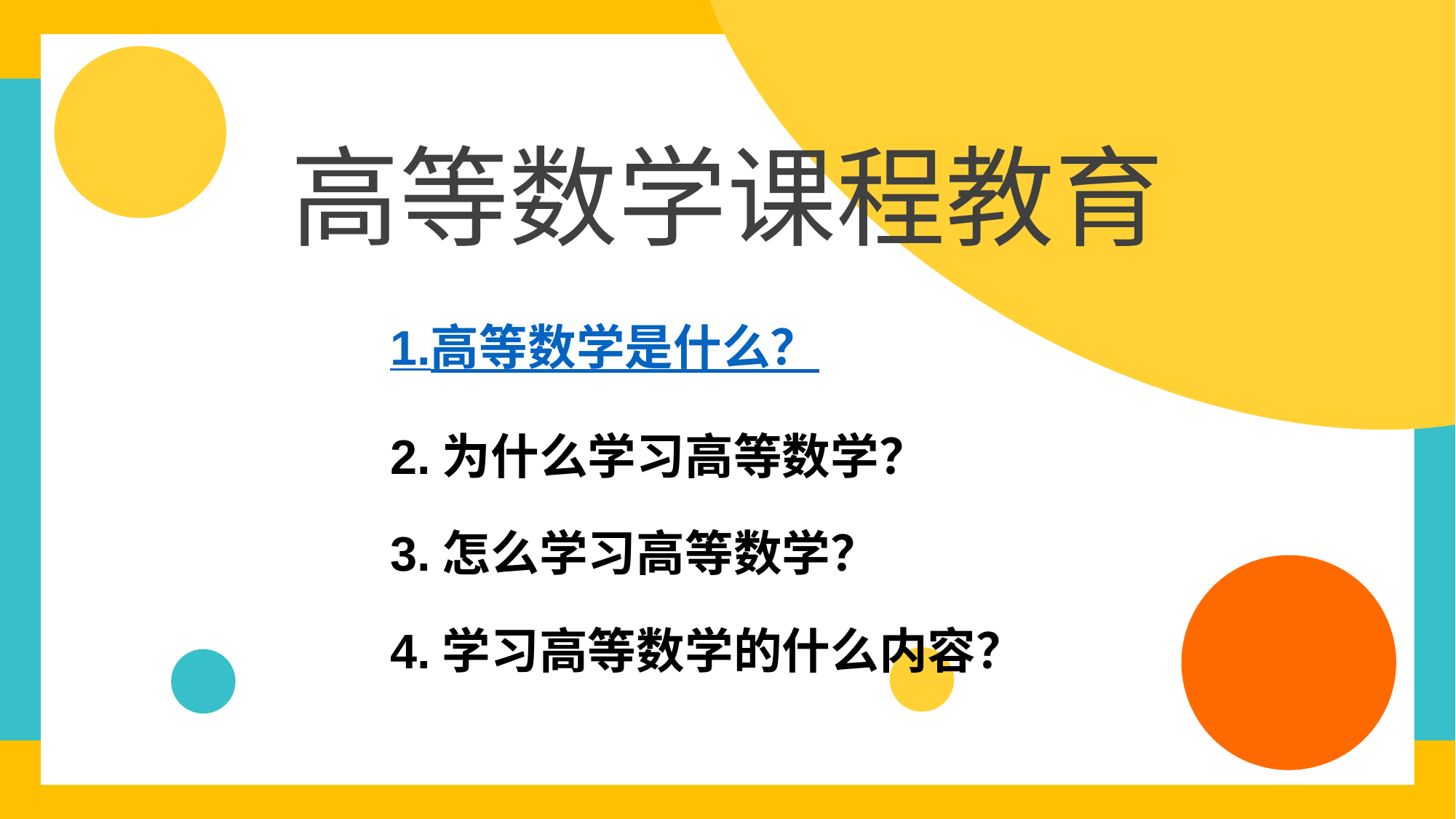

高等数学课程教育
1.高等数学是什么？
2.为什么学习高等数学？
3.怎么学习高等数学？
4.学习高等数学的什么内容？